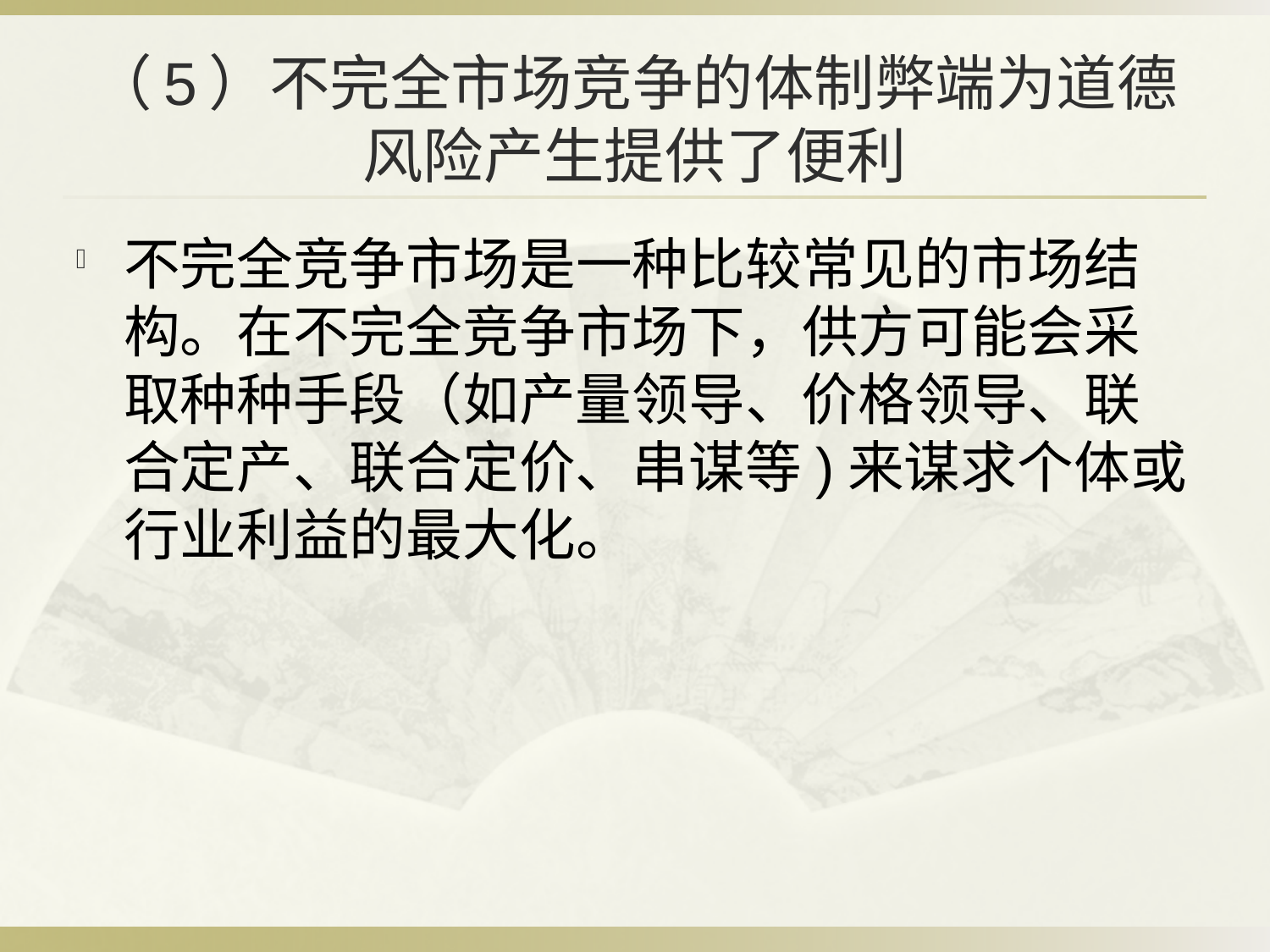

# （5）不完全市场竞争的体制弊端为道德风险产生提供了便利
不完全竞争市场是一种比较常见的市场结构。在不完全竞争市场下，供方可能会采取种种手段（如产量领导、价格领导、联合定产、联合定价、串谋等)来谋求个体或行业利益的最大化。